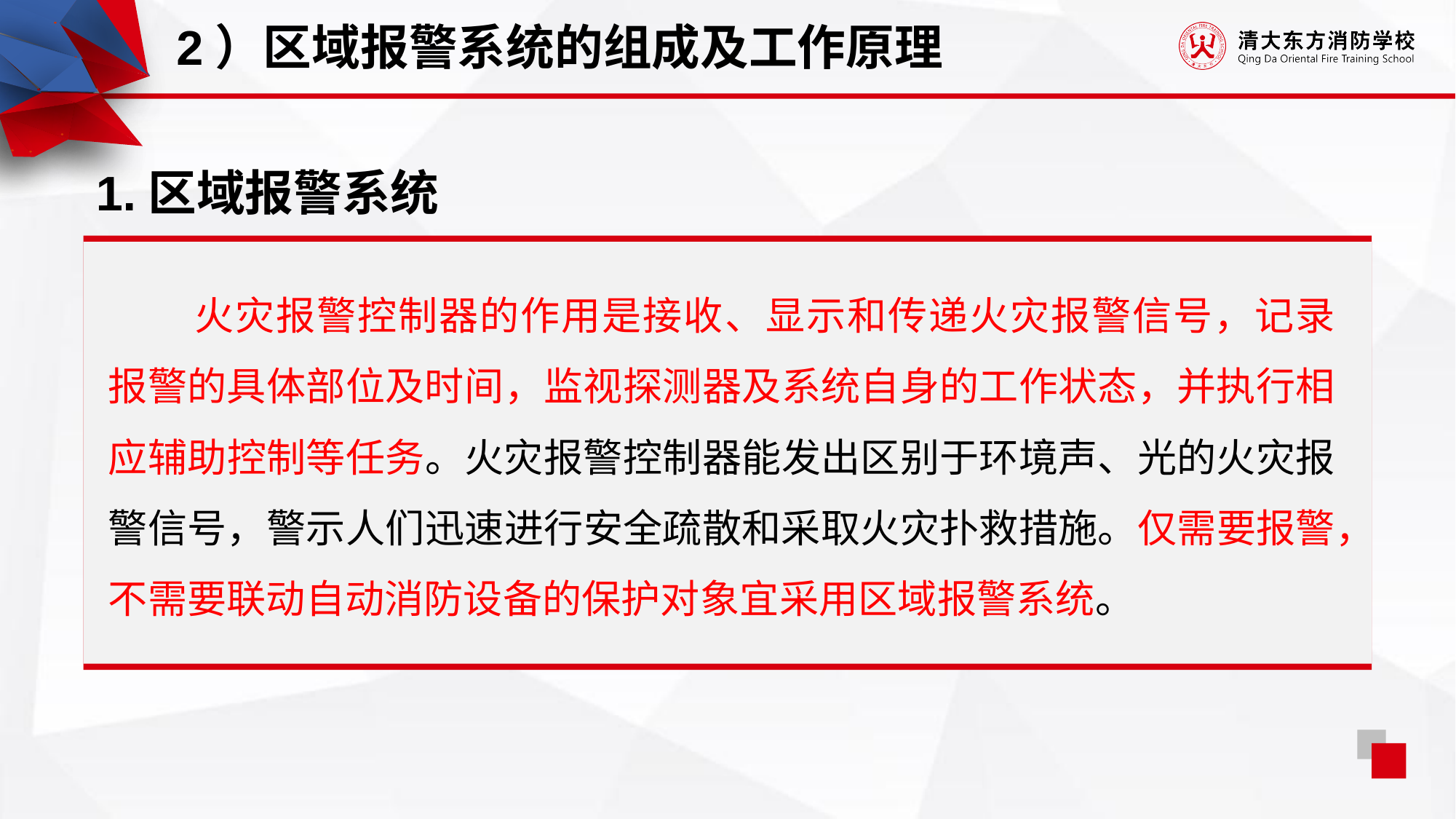

2）区域报警系统的组成及工作原理

1.区域报警系统

火灾报警控制器的作用是接收、显示和传递火灾报警信号，记录报警的具体部位及时间，监视探测器及系统自身的工作状态，并执行相应辅助控制等任务。火灾报警控制器能发出区别于环境声、光的火灾报警信号，警示人们迅速进行安全疏散和采取火灾扑救措施。仅需要报警，不需要联动自动消防设备的保护对象宜采用区域报警系统。